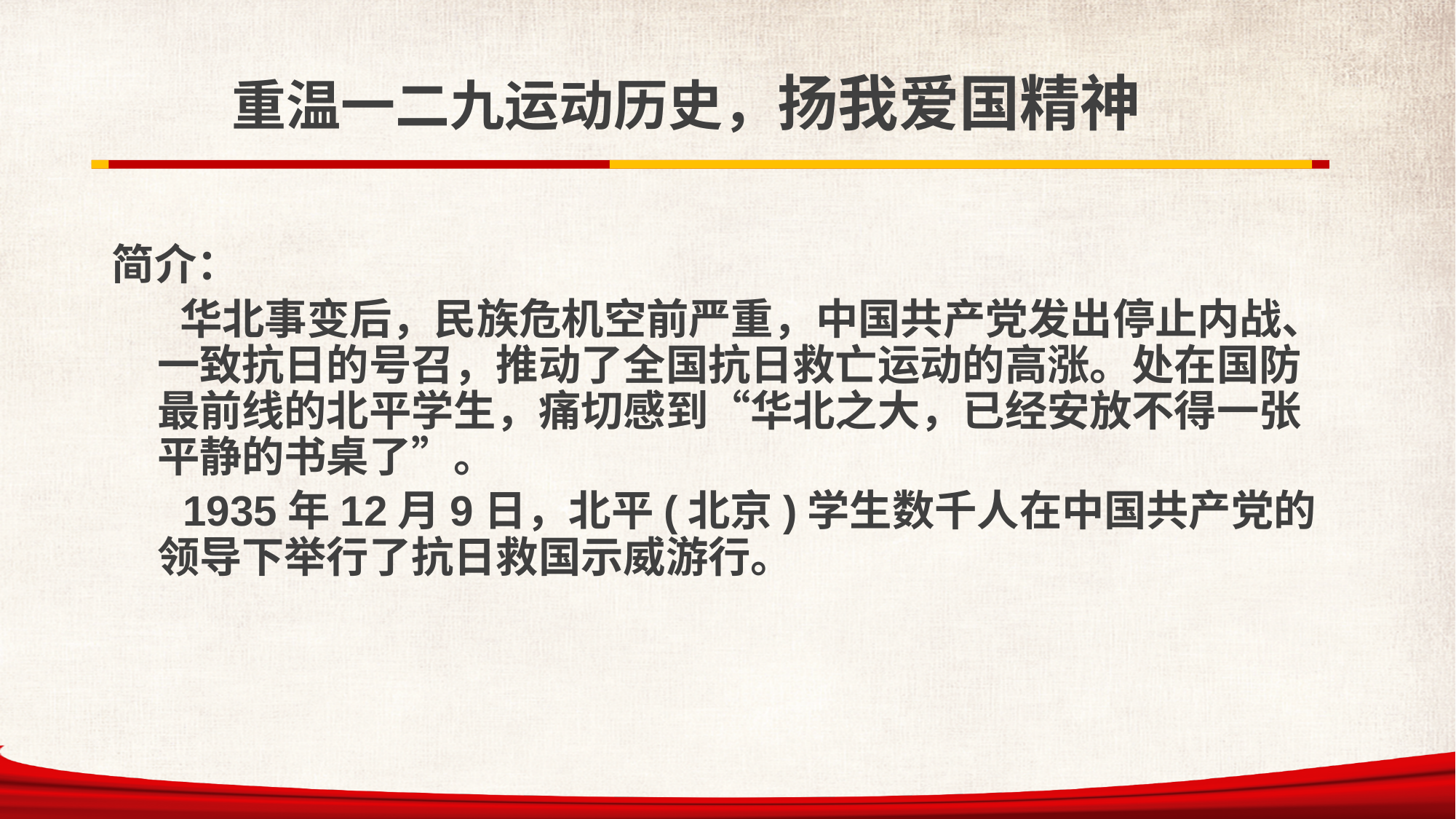

重温一二九运动历史，扬我爱国精神
简介：
      华北事变后，民族危机空前严重，中国共产党发出停止内战、一致抗日的号召，推动了全国抗日救亡运动的高涨。处在国防最前线的北平学生，痛切感到“华北之大，已经安放不得一张平静的书桌了”。
      1935年12月9日，北平(北京)学生数千人在中国共产党的领导下举行了抗日救国示威游行。